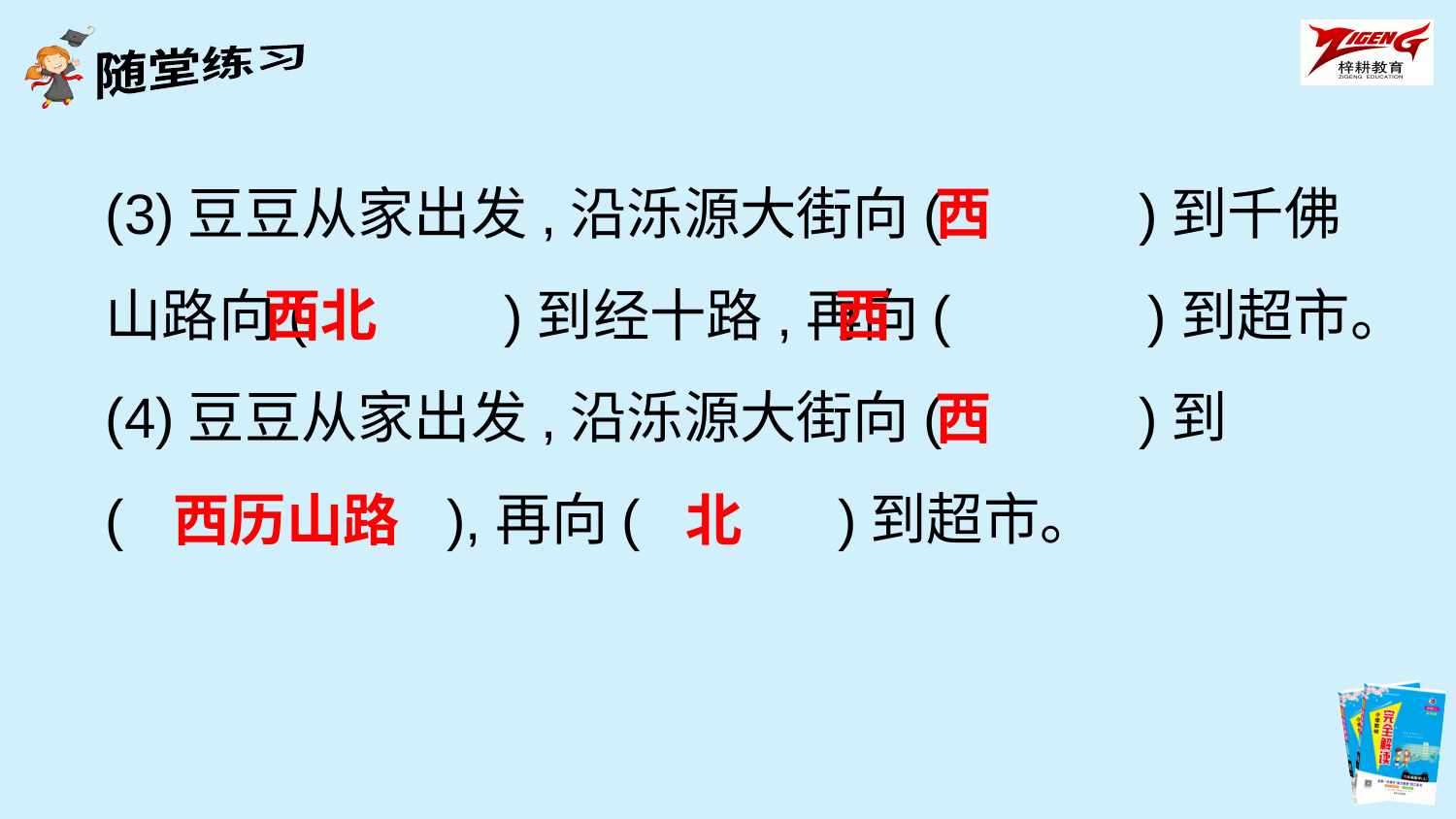

(3)豆豆从家出发,沿泺源大街向(　　　)到千佛山路向(　　　)到经十路,再向(　　　)到超市。
(4)豆豆从家出发,沿泺源大街向(　　　)到
(　　　          ),再向(　　　)到超市。
西
西北
西
西
西历山路
北